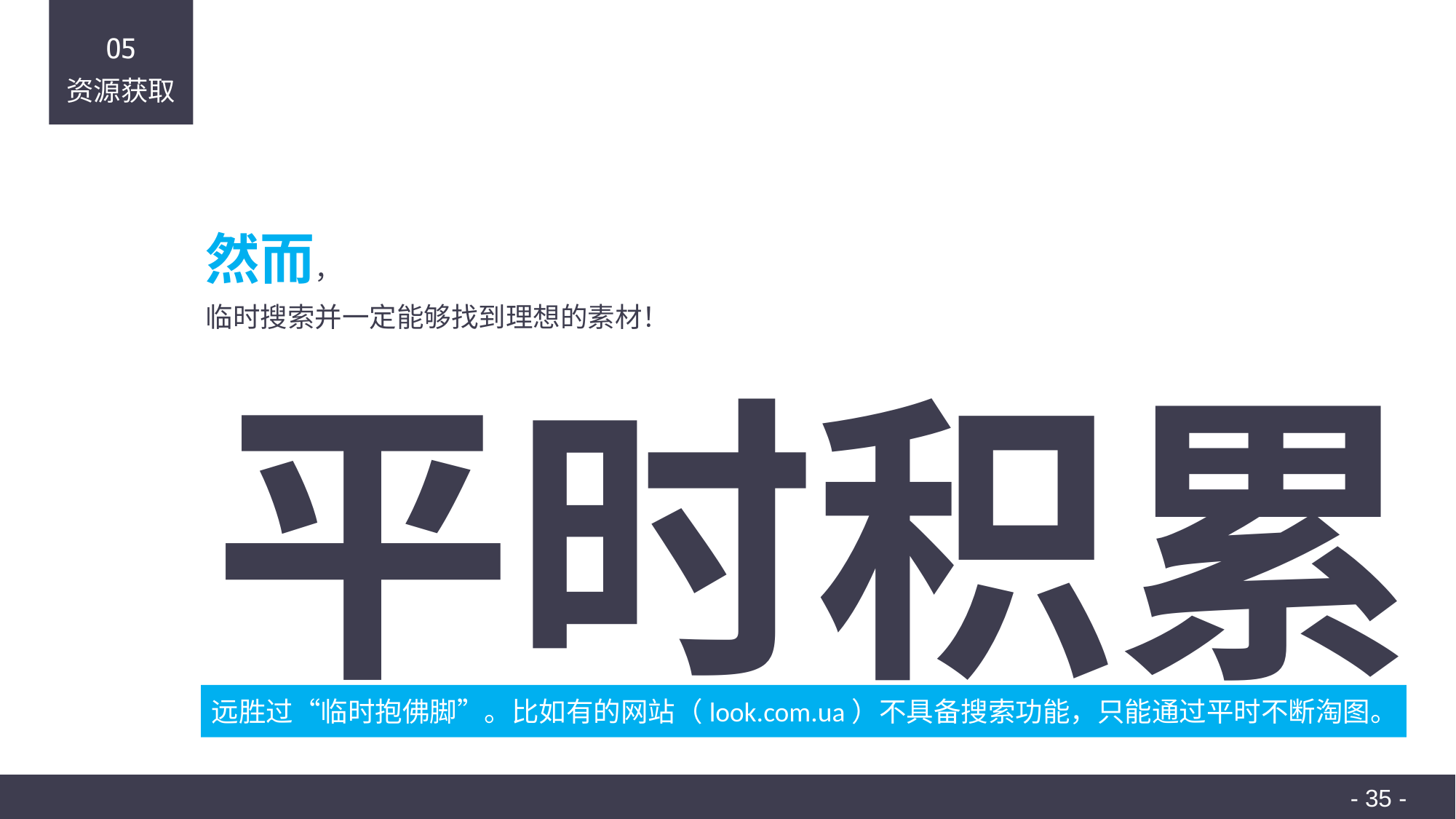

然而，
临时搜索并一定能够找到理想的素材！
平时积累
远胜过“临时抱佛脚”。比如有的网站（look.com.ua）不具备搜索功能，只能通过平时不断淘图。